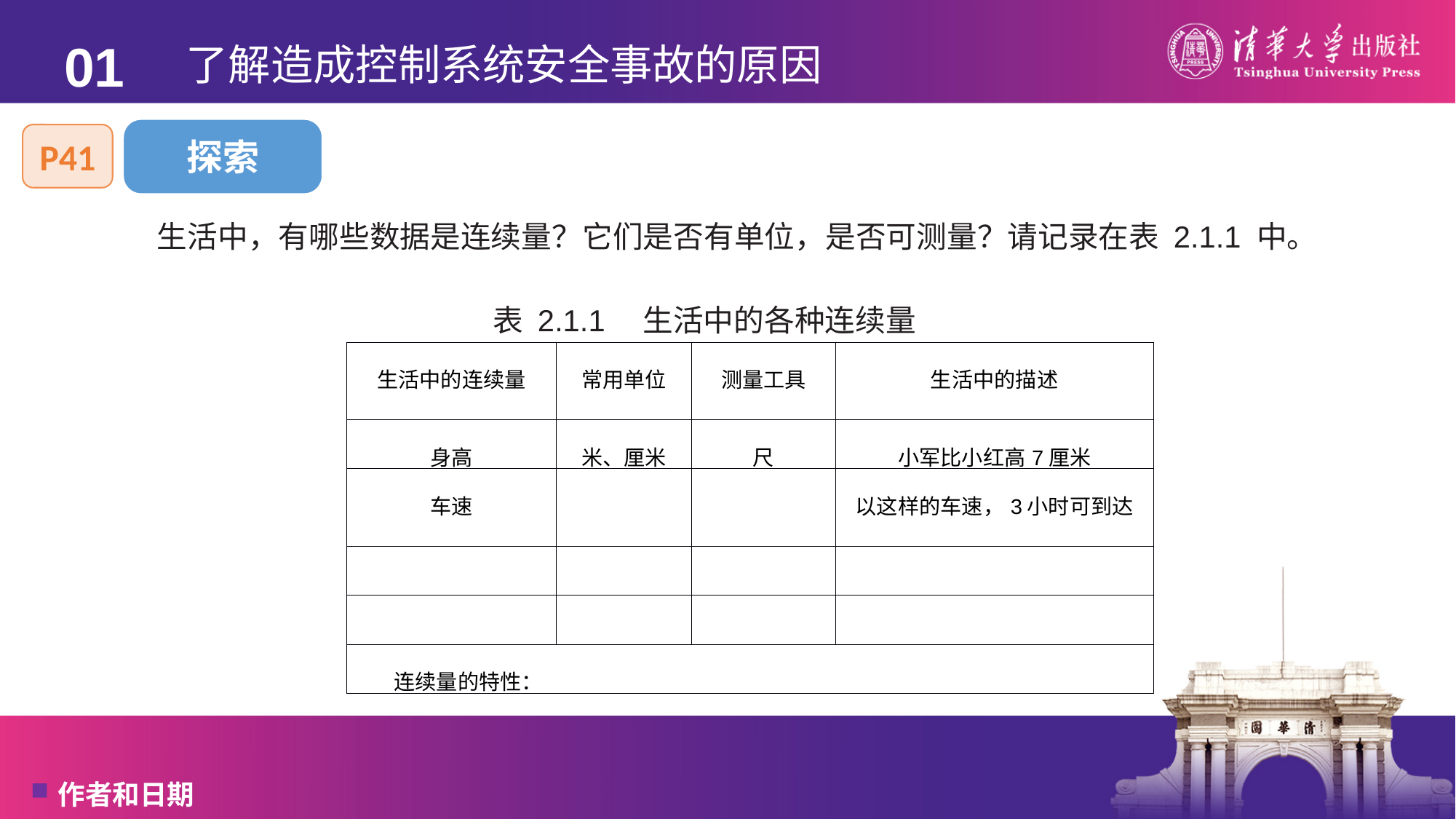

01
# 了解造成控制系统安全事故的原因
探索
P41
生活中，有哪些数据是连续量？它们是否有单位，是否可测量？请记录在表 2.1.1 中。
表 2.1.1　生活中的各种连续量
| 生活中的连续量 | 常用单位 | 测量工具 | 生活中的描述 |
| --- | --- | --- | --- |
| 身高 | 米、厘米 | 尺 | 小军比小红高7厘米 |
| 车速 |  |  | 以这样的车速，3小时可到达 |
|  |  |  |  |
|  |  |  |  |
| 连续量的特性： |  |  |  |
作者和日期